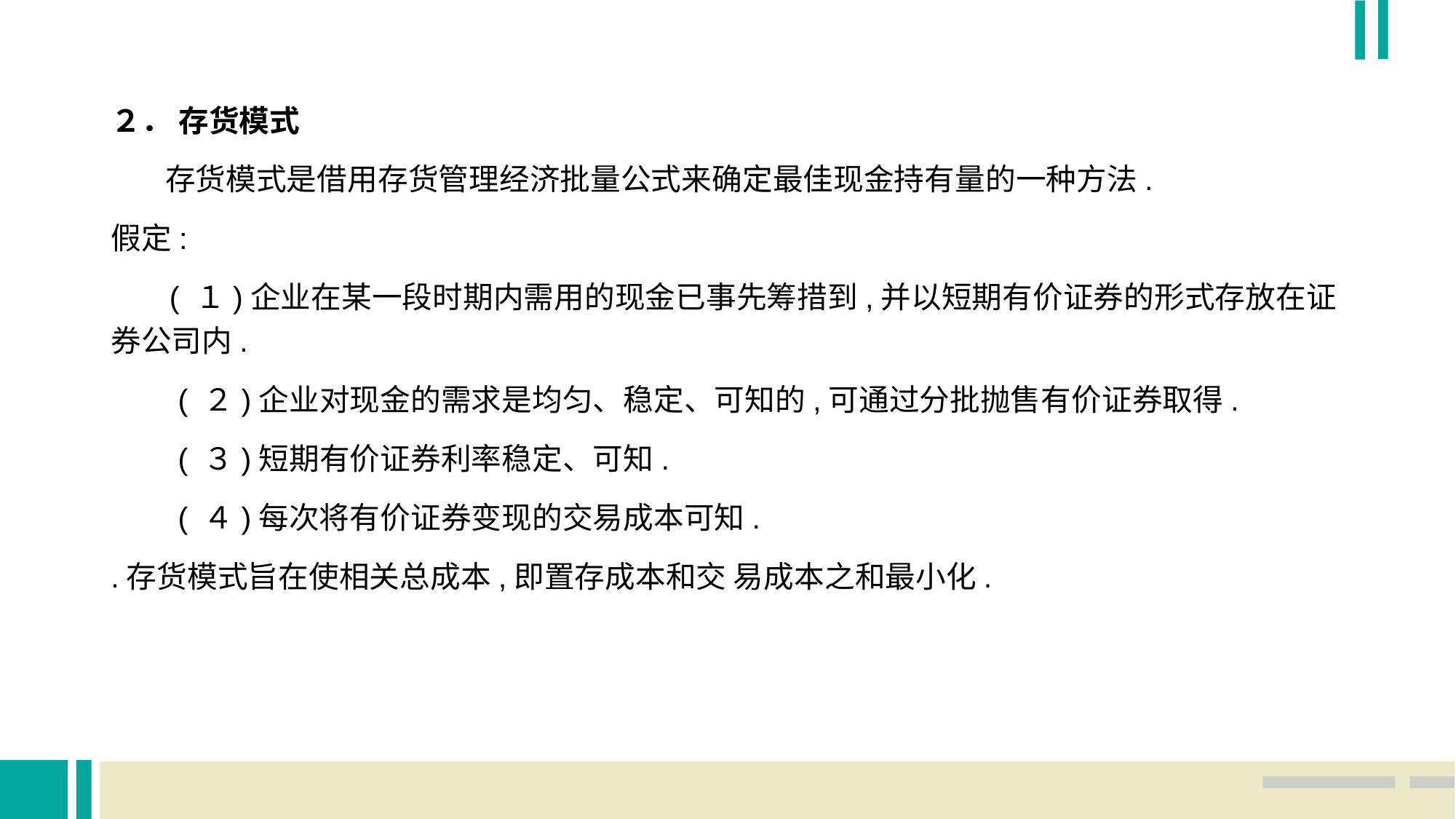

２． 存货模式
       存货模式是借用存货管理经济批量公式来确定最佳现金持有量的一种方法.
假定:
       ( １)企业在某一段时期内需用的现金已事先筹措到,并以短期有价证券的形式存放在证 券公司内.
        ( ２)企业对现金的需求是均匀、稳定、可知的,可通过分批抛售有价证券取得.
        ( ３)短期有价证券利率稳定、可知.
        ( ４)每次将有价证券变现的交易成本可知.
.存货模式旨在使相关总成本,即置存成本和交 易成本之和最小化.